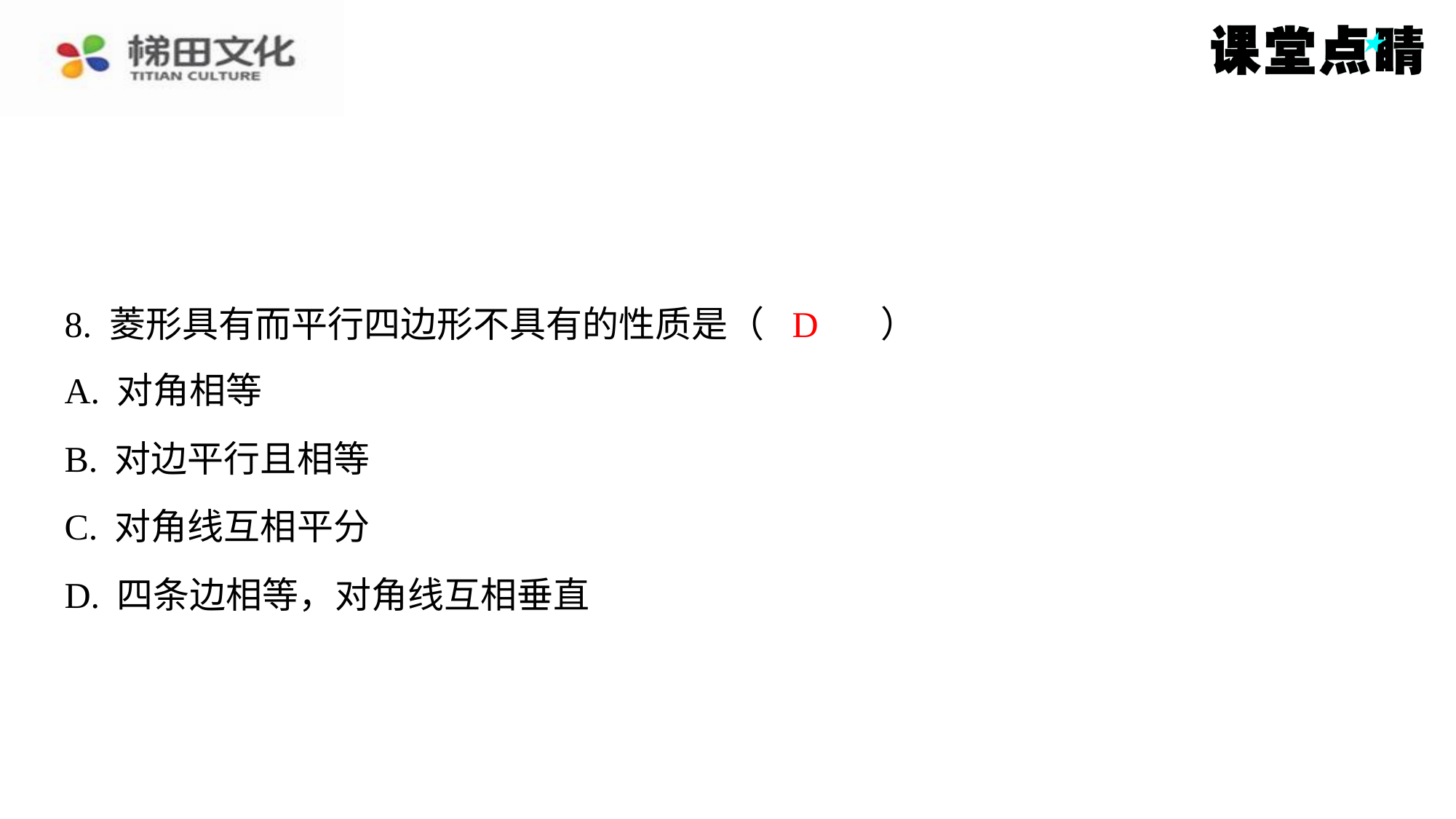

D
8. 菱形具有而平行四边形不具有的性质是（　D　）
| A. 对角相等 |
| --- |
| B. 对边平行且相等 |
| C. 对角线互相平分 |
| D. 四条边相等，对角线互相垂直 |